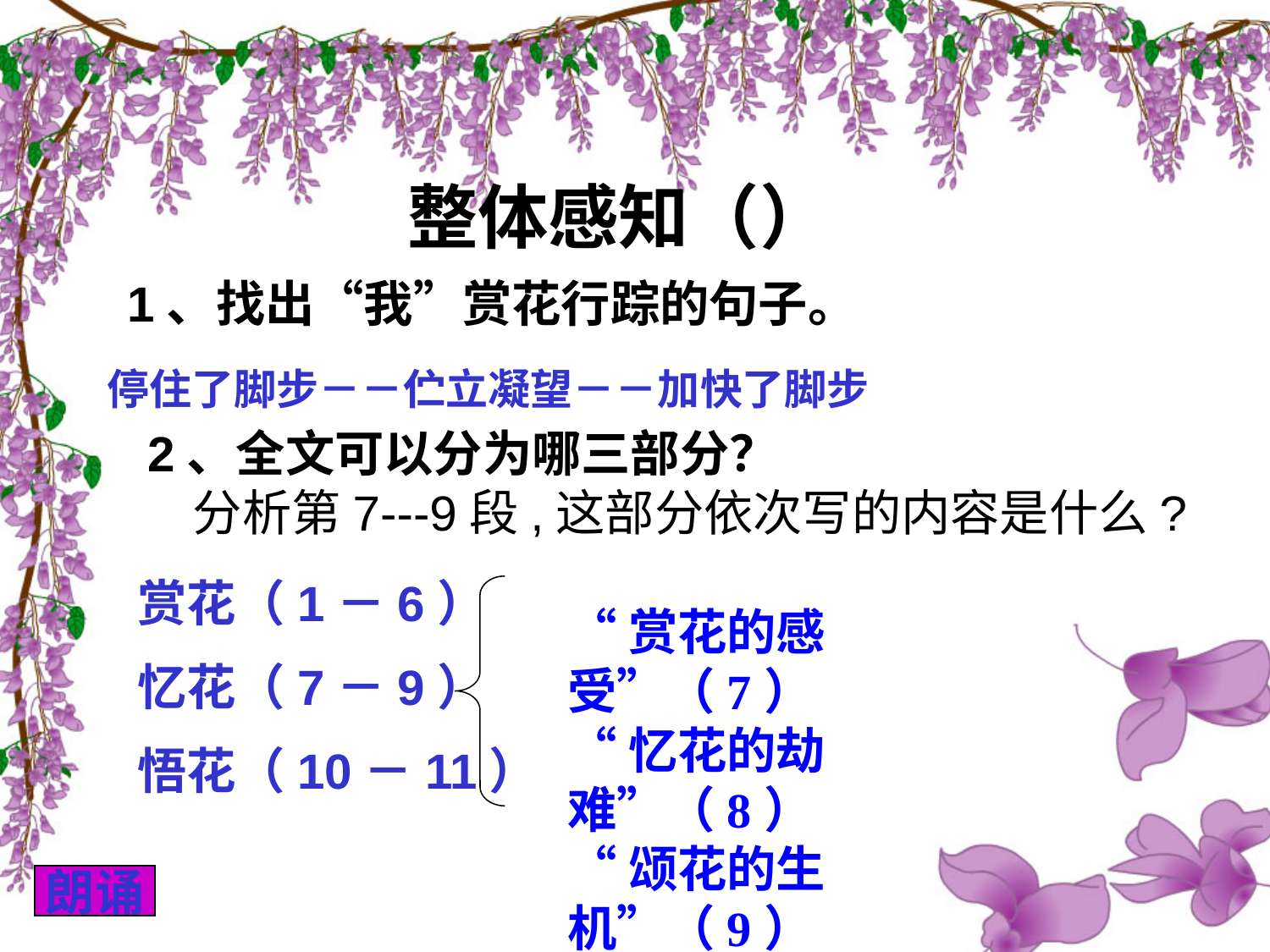

整体感知（）
1、找出“我”赏花行踪的句子。
停住了脚步－－伫立凝望－－加快了脚步
2、全文可以分为哪三部分？
   分析第7---9段,这部分依次写的内容是什么?

“赏花的感受”（7）
“忆花的劫难”（8）
“颂花的生机”（9）
赏花（1－6）
忆花（7－9）
悟花（10－11）

朗诵